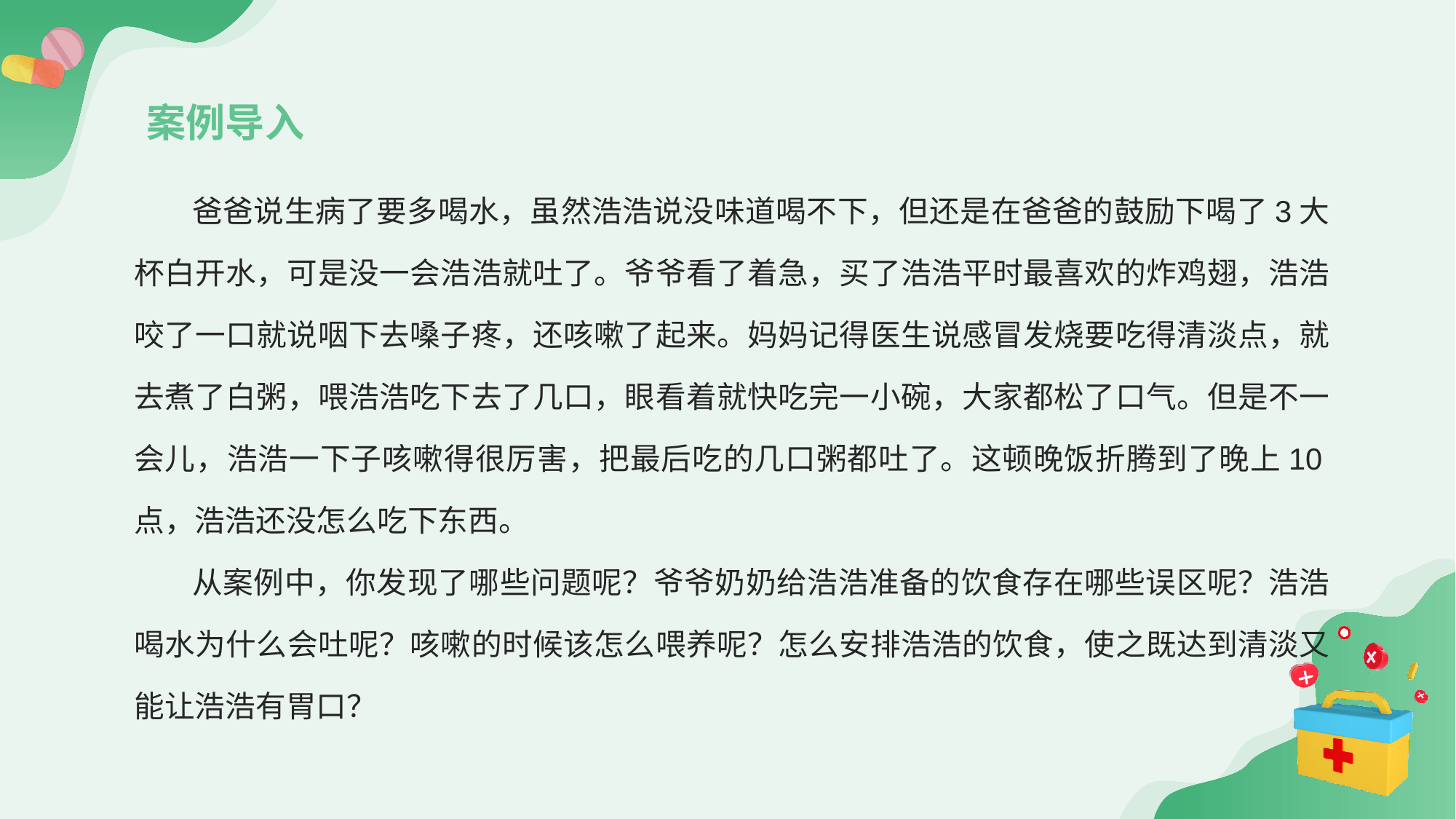

案例导入
爸爸说生病了要多喝水，虽然浩浩说没味道喝不下，但还是在爸爸的鼓励下喝了3大杯白开水，可是没一会浩浩就吐了。爷爷看了着急，买了浩浩平时最喜欢的炸鸡翅，浩浩咬了一口就说咽下去嗓子疼，还咳嗽了起来。妈妈记得医生说感冒发烧要吃得清淡点，就去煮了白粥，喂浩浩吃下去了几口，眼看着就快吃完一小碗，大家都松了口气。但是不一会儿，浩浩一下子咳嗽得很厉害，把最后吃的几口粥都吐了。这顿晚饭折腾到了晚上10点，浩浩还没怎么吃下东西。
从案例中，你发现了哪些问题呢？爷爷奶奶给浩浩准备的饮食存在哪些误区呢？浩浩喝水为什么会吐呢？咳嗽的时候该怎么喂养呢？怎么安排浩浩的饮食，使之既达到清淡又能让浩浩有胃口？